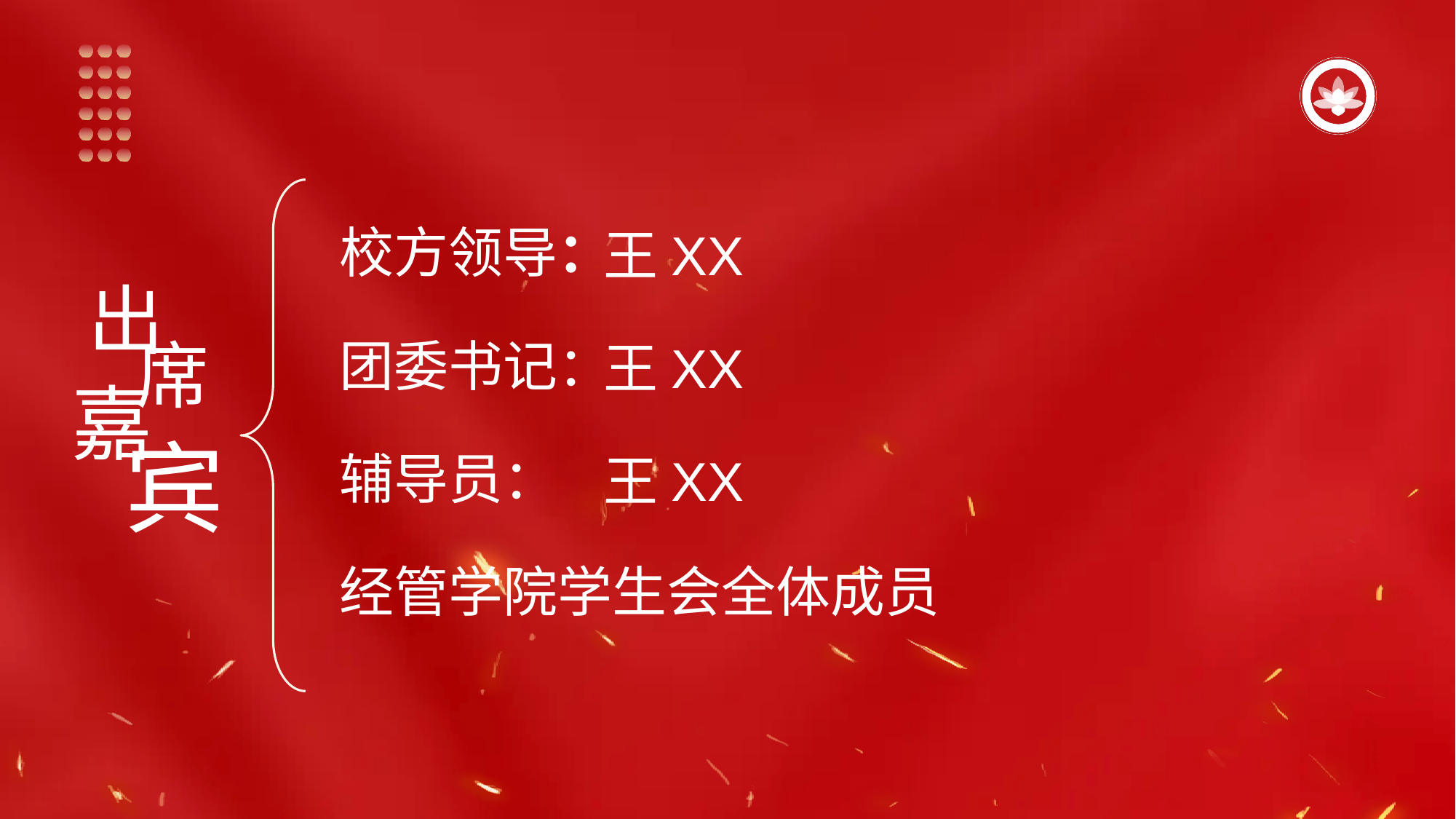

校方领导：
王XX
出
席
嘉
宾
团委书记：
王XX
辅导员：
王XX
经管学院学生会全体成员